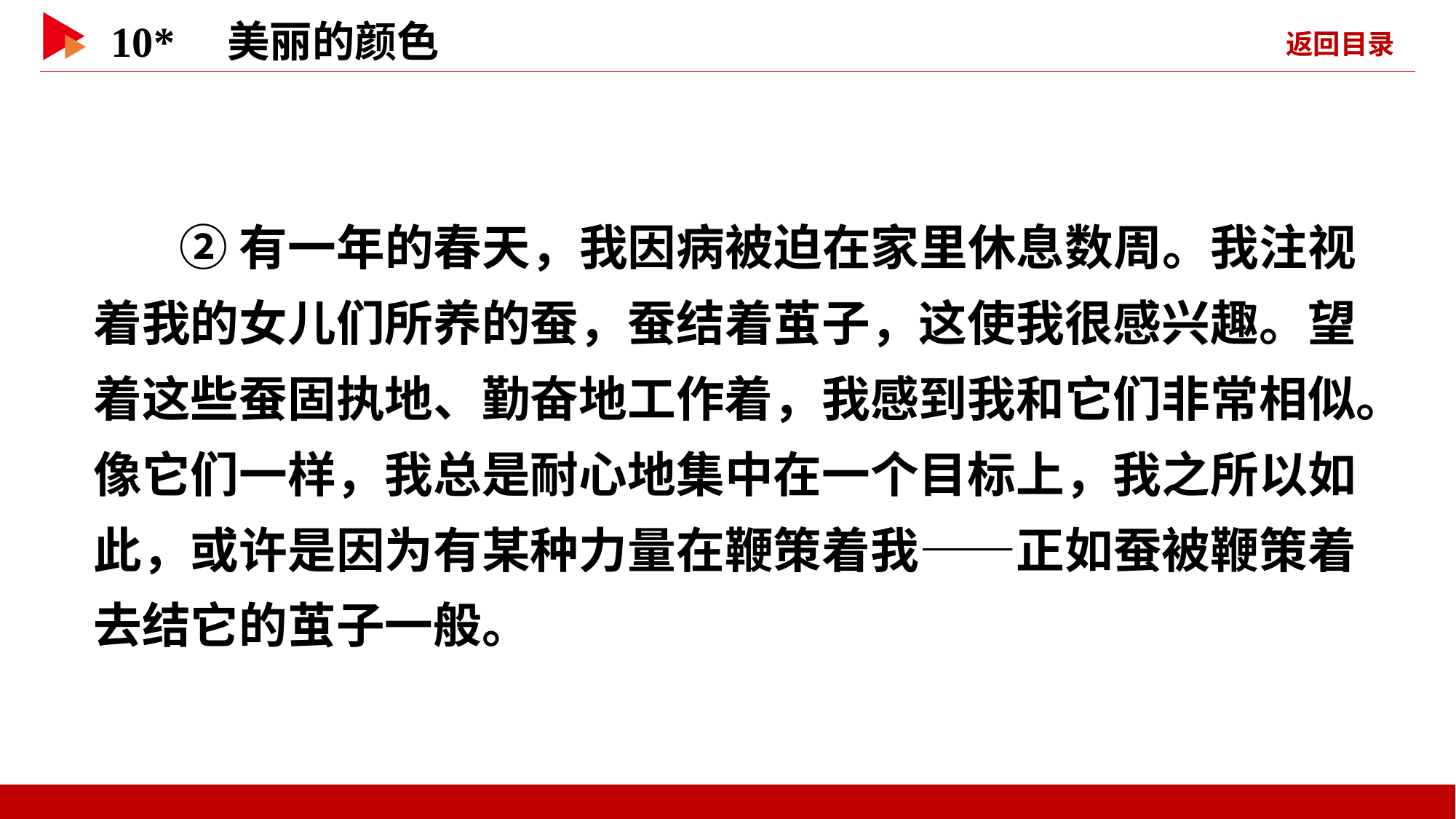

②有一年的春天，我因病被迫在家里休息数周。我注视着我的女儿们所养的蚕，蚕结着茧子，这使我很感兴趣。望着这些蚕固执地、勤奋地工作着，我感到我和它们非常相似。像它们一样，我总是耐心地集中在一个目标上，我之所以如此，或许是因为有某种力量在鞭策着我——正如蚕被鞭策着去结它的茧子一般。